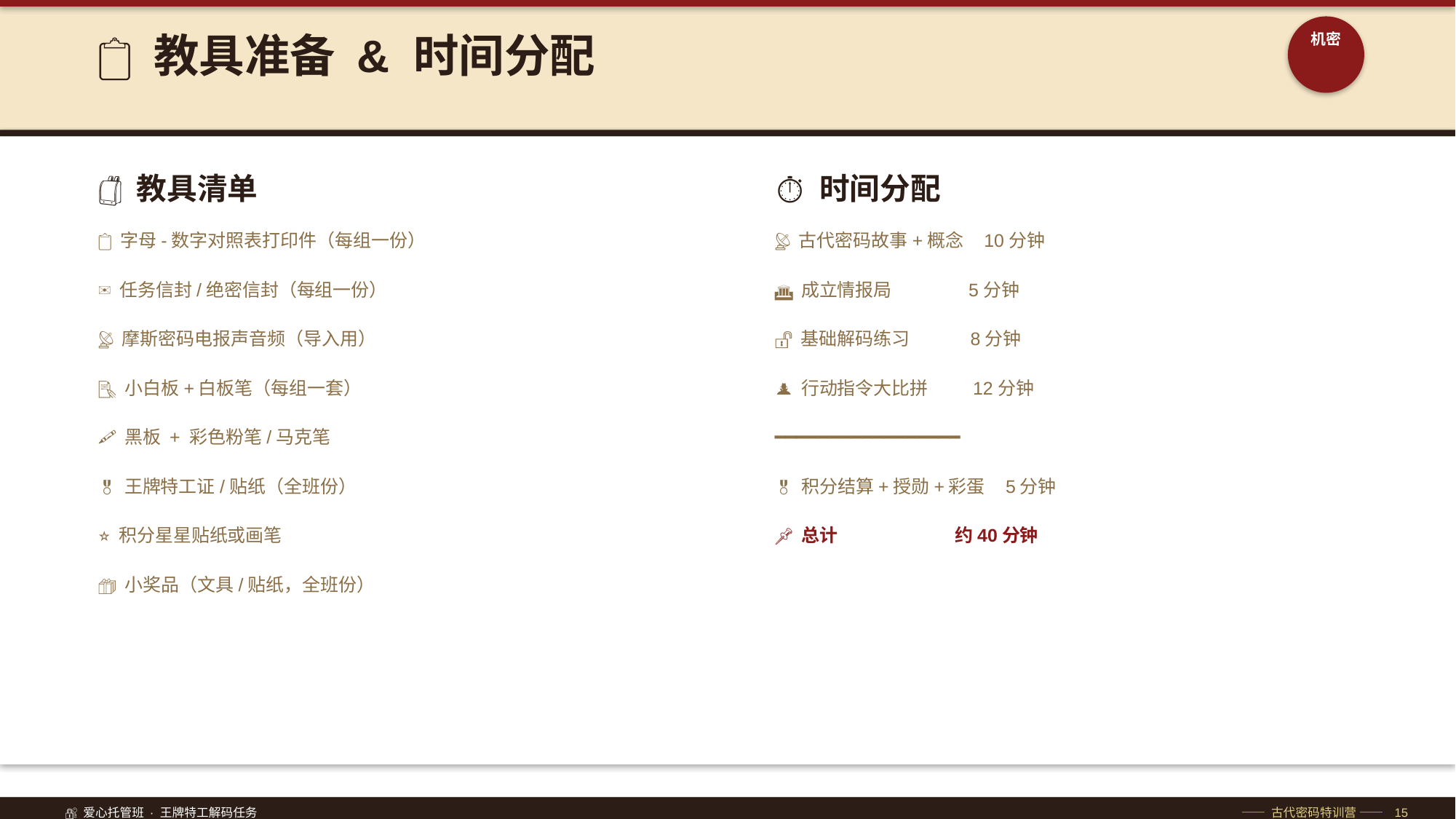

📋 教具准备 & 时间分配
机密

🎒 教具清单
⏱ 时间分配
📋 字母-数字对照表打印件（每组一份）
📡 古代密码故事+概念    10分钟
✉️ 任务信封/绝密信封（每组一份）
🏛️ 成立情报局                  5分钟
📡 摩斯密码电报声音频（导入用）
🔓 基础解码练习              8分钟
📝 小白板+白板笔（每组一套）
🕵️ 行动指令大比拼          12分钟
🖍️ 黑板 + 彩色粉笔/马克笔
━━━━━━━━━━━━━━━━━
🎖️ 王牌特工证/贴纸（全班份）
🎖️ 积分结算+授勋+彩蛋    5分钟
⭐ 积分星星贴纸或画笔
📌 总计                            约40分钟
🎁 小奖品（文具/贴纸，全班份）

🔐 爱心托管班 · 王牌特工解码任务
—— 古代密码特训营 ——   15